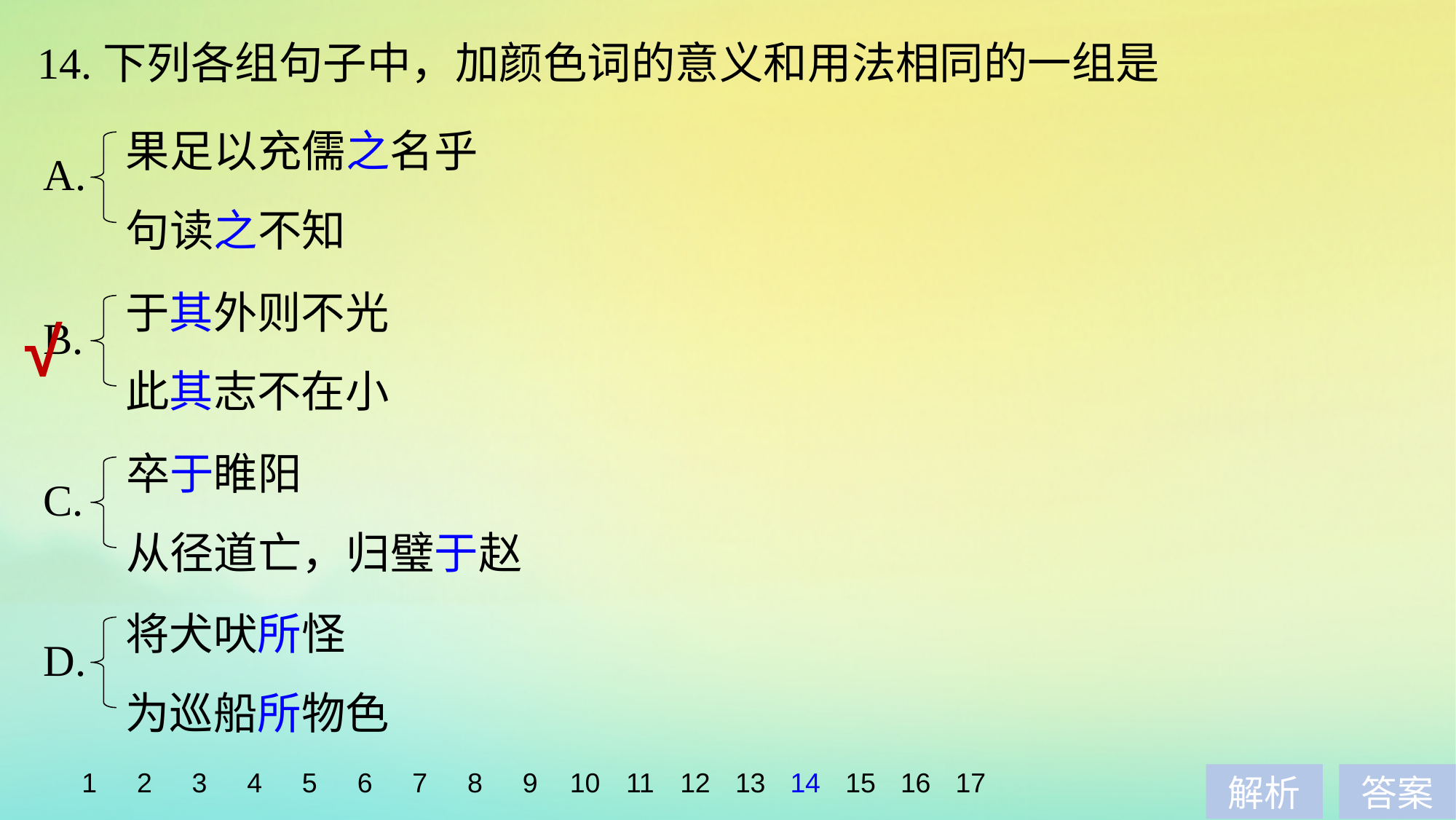

14.下列各组句子中，加颜色词的意义和用法相同的一组是
果足以充儒之名乎
句读之不知

A.
于其外则不光
此其志不在小

√
B.
卒于睢阳
从径道亡，归璧于赵

C.
将犬吠所怪
为巡船所物色

D.
1
2
3
4
5
6
7
8
9
10
11
12
13
14
15
16
17
解析
答案